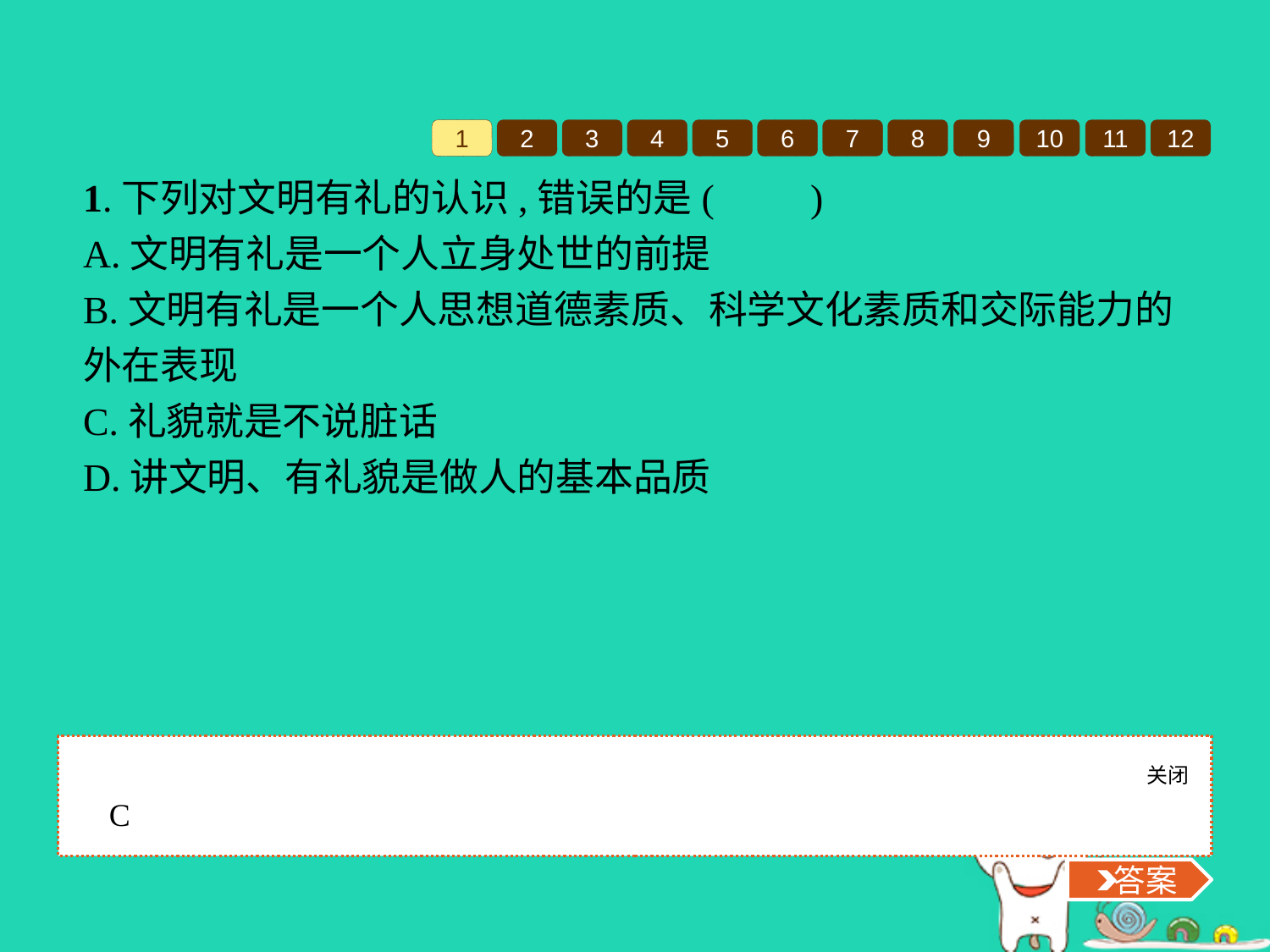

1
2
3
4
5
6
7
8
9
10
11
12
1.下列对文明有礼的认识,错误的是(　　)
A.文明有礼是一个人立身处世的前提
B.文明有礼是一个人思想道德素质、科学文化素质和交际能力的外在表现
C.礼貌就是不说脏话
D.讲文明、有礼貌是做人的基本品质

关闭
  答案

C
  答案